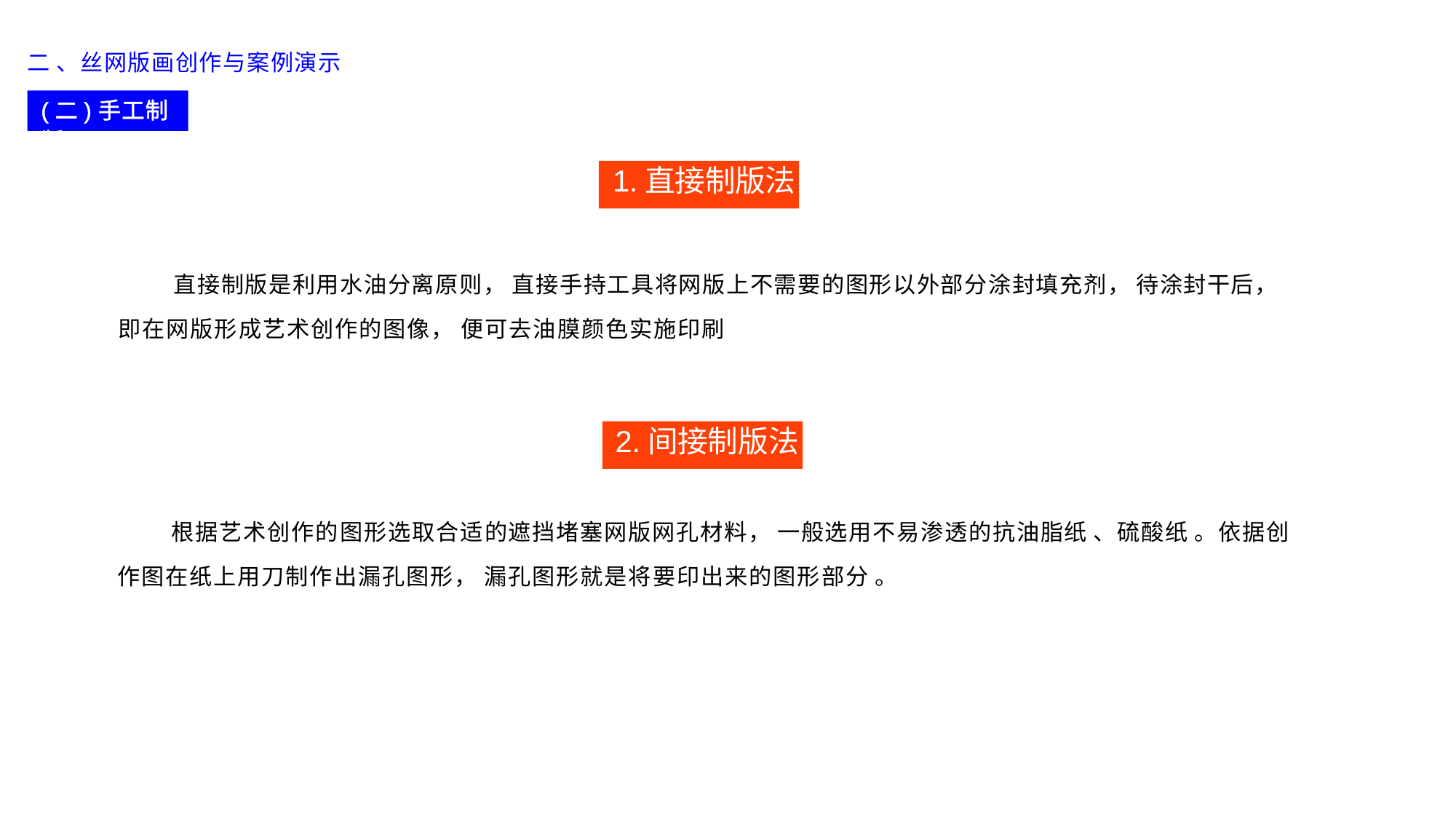

二 、丝网版画创作与案例演示

(二)手工制版

1.直接制版法

直接制版是利用水油分离原则， 直接手持工具将网版上不需要的图形以外部分涂封填充剂， 待涂封干后，
即在网版形成艺术创作的图像， 便可去油膜颜色实施印刷

2.间接制版法

根据艺术创作的图形选取合适的遮挡堵塞网版网孔材料， 一般选用不易渗透的抗油脂纸 、硫酸纸 。依据创
作图在纸上用刀制作出漏孔图形， 漏孔图形就是将要印出来的图形部分 。